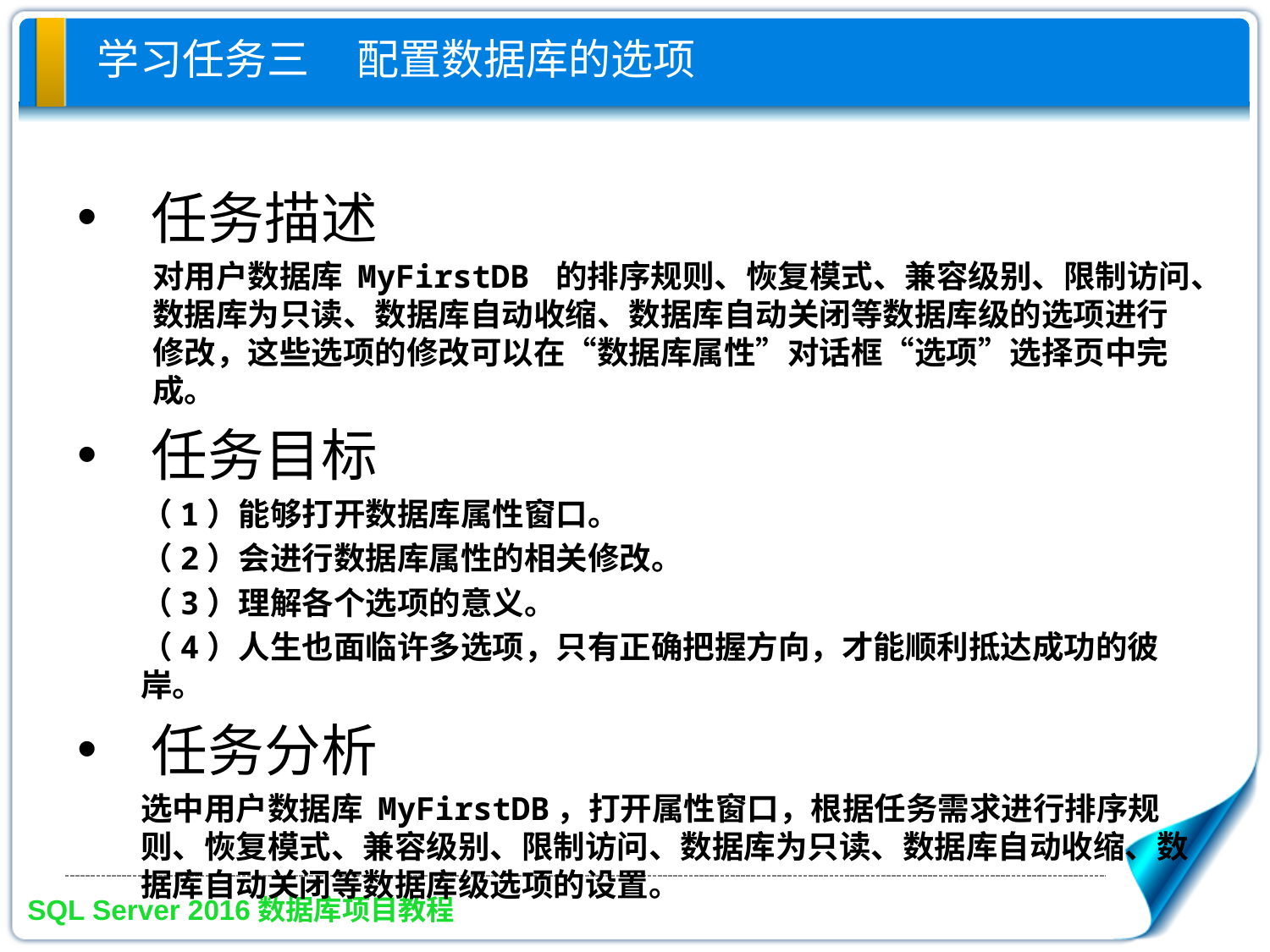

# 学习任务三     配置数据库的选项
任务描述
对用户数据库 MyFirstDB 的排序规则、恢复模式、兼容级别、限制访问、数据库为只读、数据库自动收缩、数据库自动关闭等数据库级的选项进行修改，这些选项的修改可以在“数据库属性”对话框“选项”选择页中完成。
任务目标
（1）能够打开数据库属性窗口。
（2）会进行数据库属性的相关修改。
（3）理解各个选项的意义。
（4）人生也面临许多选项，只有正确把握方向，才能顺利抵达成功的彼岸。
任务分析
选中用户数据库 MyFirstDB，打开属性窗口，根据任务需求进行排序规则、恢复模式、兼容级别、限制访问、数据库为只读、数据库自动收缩、数据库自动关闭等数据库级选项的设置。